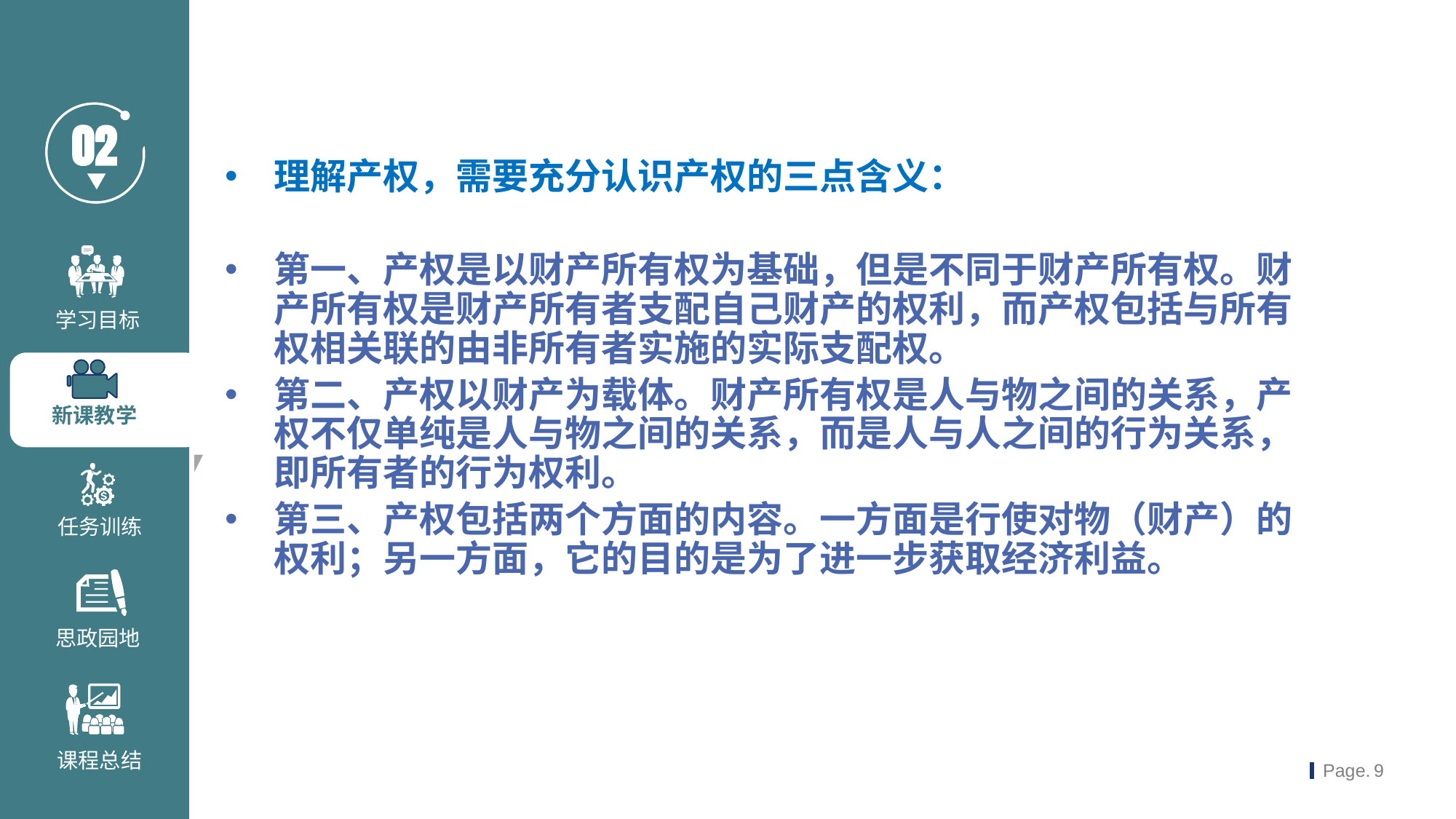

理解产权，需要充分认识产权的三点含义：

第一、产权是以财产所有权为基础，但是不同于财产所有权。财产所有权是财产所有者支配自己财产的权利，而产权包括与所有权相关联的由非所有者实施的实际支配权。
第二、产权以财产为载体。财产所有权是人与物之间的关系，产权不仅单纯是人与物之间的关系，而是人与人之间的行为关系，即所有者的行为权利。
第三、产权包括两个方面的内容。一方面是行使对物（财产）的权利；另一方面，它的目的是为了进一步获取经济利益。